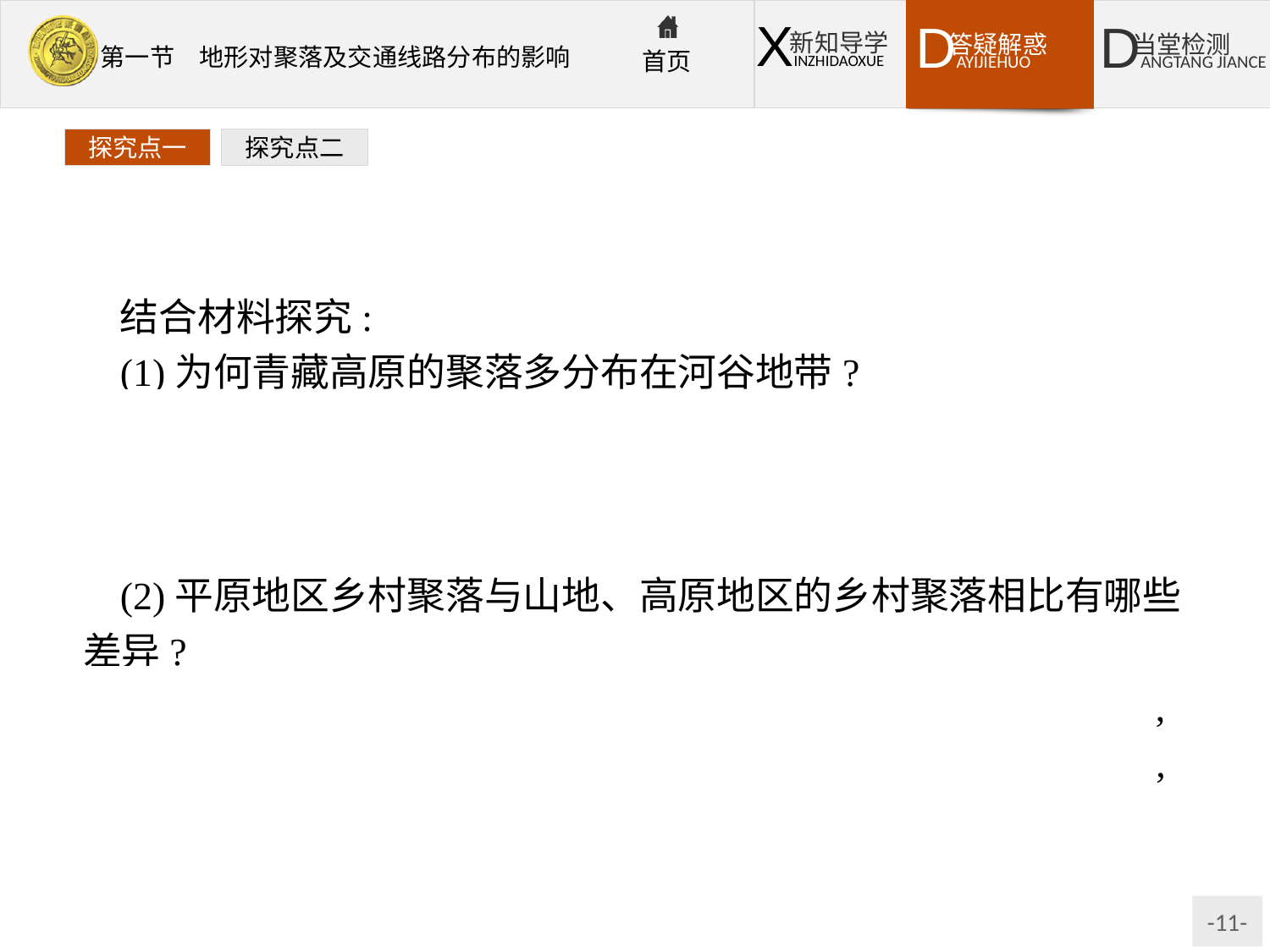

探究点一
探究点二
结合材料探究:
(1)为何青藏高原的聚落多分布在河谷地带?
提示:青藏高原因平均海拔高而气候寒冷,河谷地带不仅土壤肥沃、水资源丰富,而且因地势相对较低,气候温暖,适宜于农作物的生长和人类的生存。
(2)平原地区乡村聚落与山地、高原地区的乡村聚落相比有哪些差异?
提示:平原地区乡村聚落规模大,多呈团聚状、棋盘式的格局,人口也比较多,而山区的聚落一般规模较小,空间分布相对分散,人口也比较少。